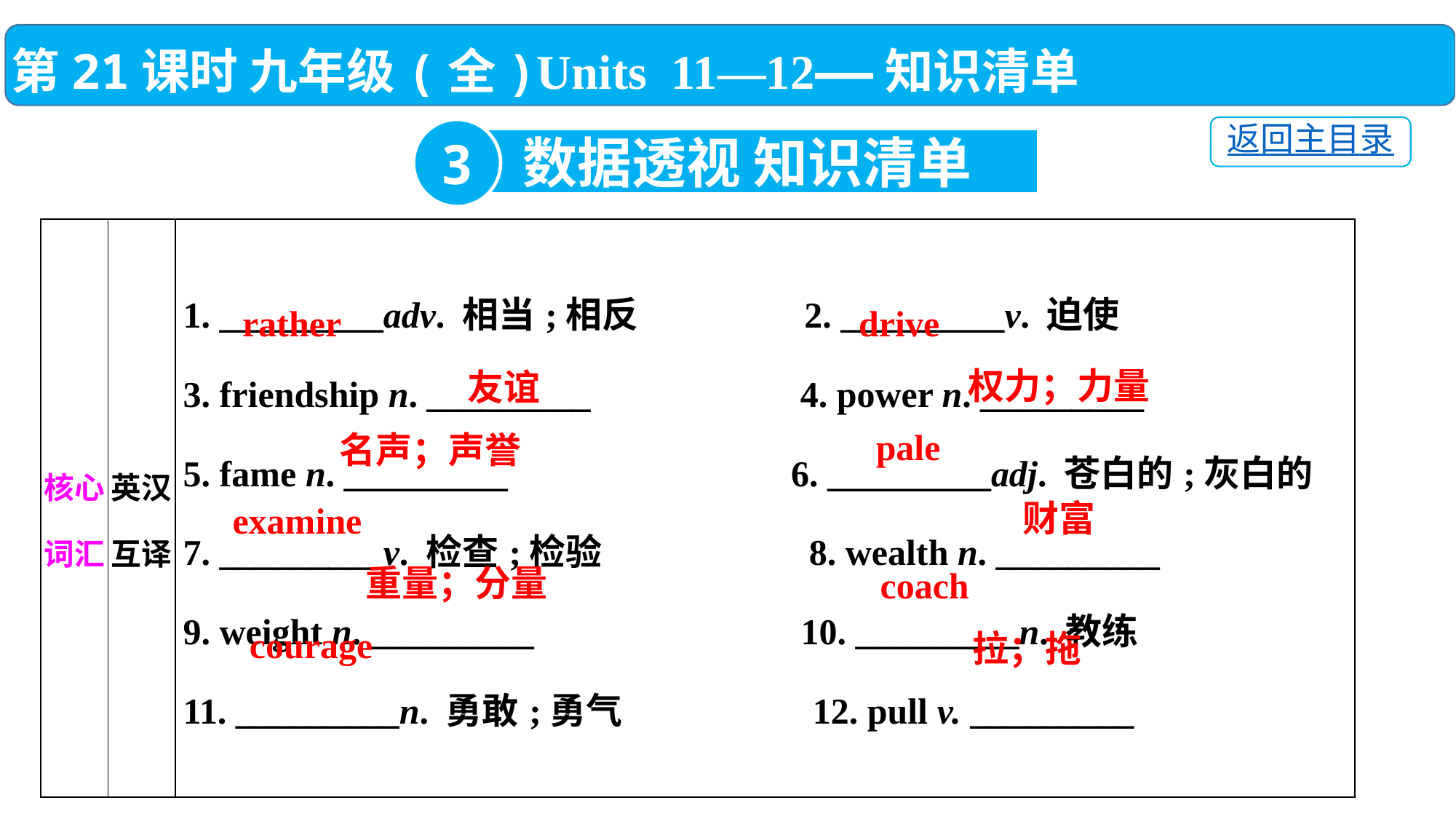

第21课时 九年级(全)Units  11—12——知识清单
返回主目录
3
数据透视 知识清单
| 核心词汇 | 英汉互译 | 1. \_\_\_\_\_\_\_\_\_adv. 相当;相反 2. \_\_\_\_\_\_\_\_\_v. 迫使 3. friendship n. \_\_\_\_\_\_\_\_\_　　　 4. power n. \_\_\_\_\_\_\_\_\_　　　 5. fame n. \_\_\_\_\_\_\_\_\_　　　 6. \_\_\_\_\_\_\_\_\_adj. 苍白的;灰白的 7. \_\_\_\_\_\_\_\_\_v. 检查;检验 8. wealth n. \_\_\_\_\_\_\_\_\_　　　 9. weight n. \_\_\_\_\_\_\_\_\_　　　 10. \_\_\_\_\_\_\_\_\_n. 教练 11. \_\_\_\_\_\_\_\_\_n. 勇敢;勇气 12. pull v. \_\_\_\_\_\_\_\_\_ |
| --- | --- | --- |
drive
rather
权力；力量
友谊
pale
名声；声誉
财富
examine
重量；分量
coach
courage
拉；拖